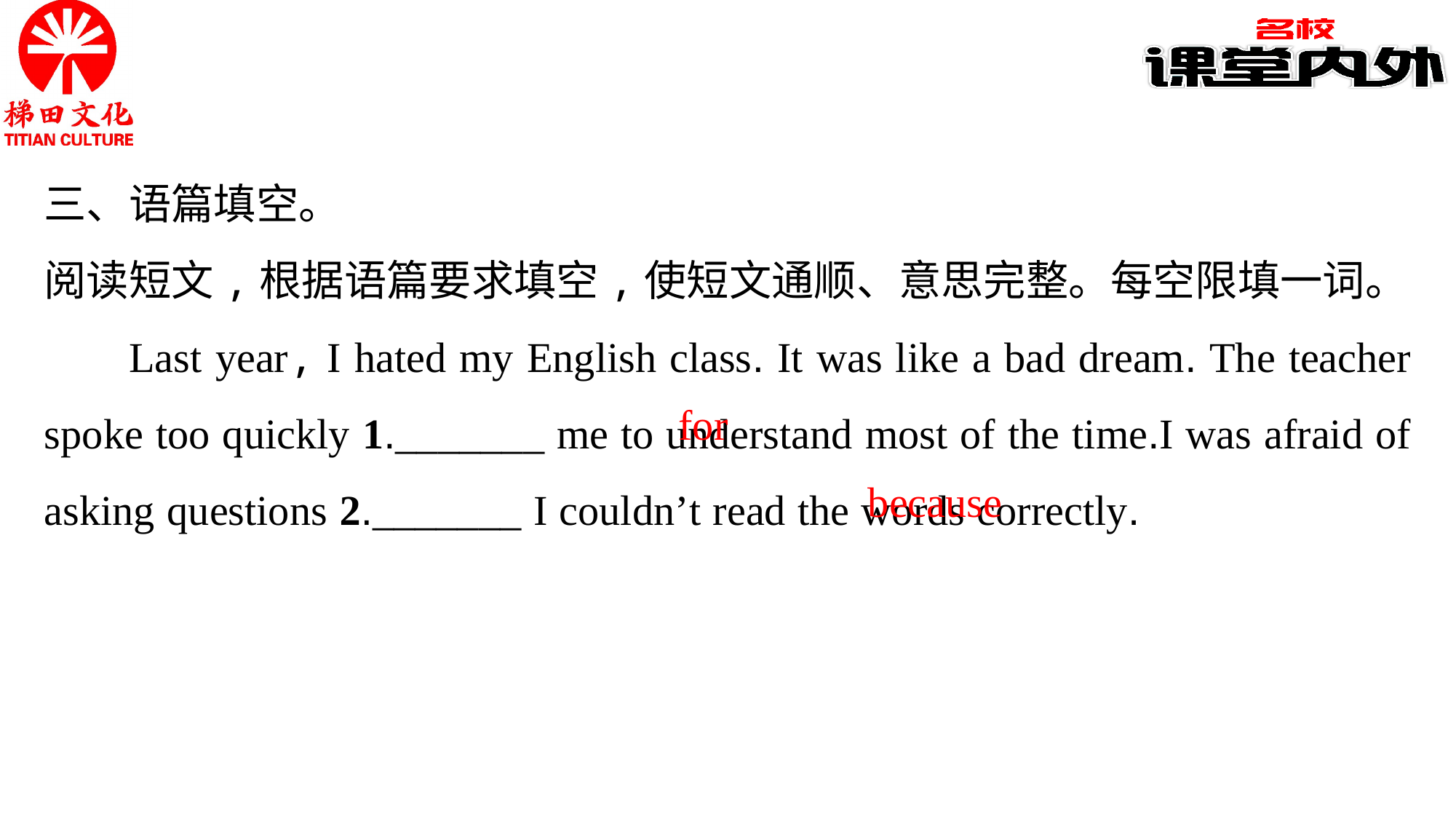

三、语篇填空。
阅读短文,根据语篇要求填空,使短文通顺、意思完整。每空限填一词。
Last year, I hated my English class. It was like a bad dream. The teacher spoke too quickly 1._______ me to understand most of the time.I was afraid of asking questions 2._______ I couldn’t read the words correctly.
for
because